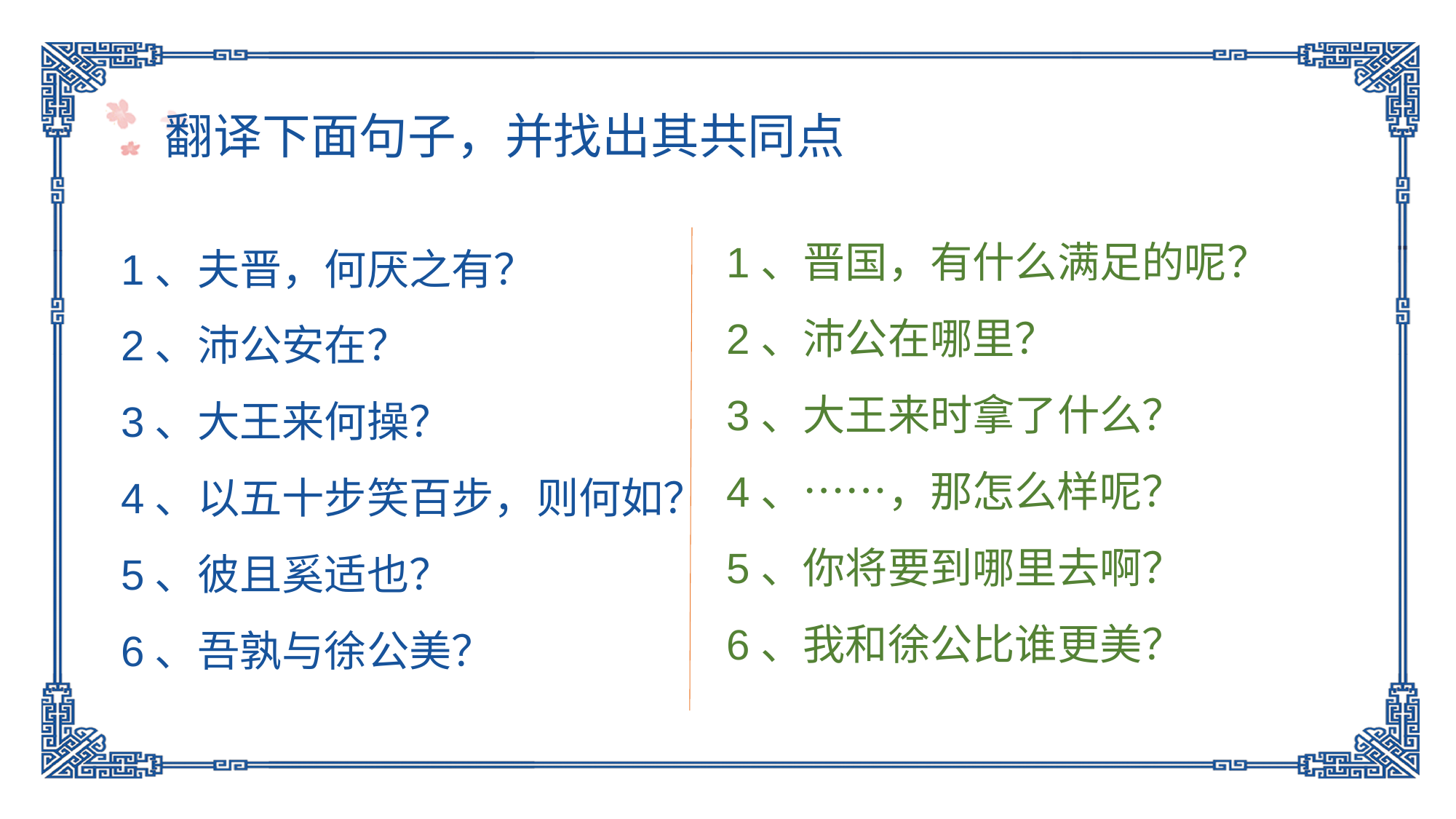

翻译下面句子，并找出其共同点
1、晋国，有什么满足的呢？
2、沛公在哪里？
3、大王来时拿了什么？
4、……，那怎么样呢？
5、你将要到哪里去啊？
6、我和徐公比谁更美？
1、夫晋，何厌之有？
2、沛公安在？
3、大王来何操？
4、以五十步笑百步，则何如？
5、彼且奚适也？
6、吾孰与徐公美？